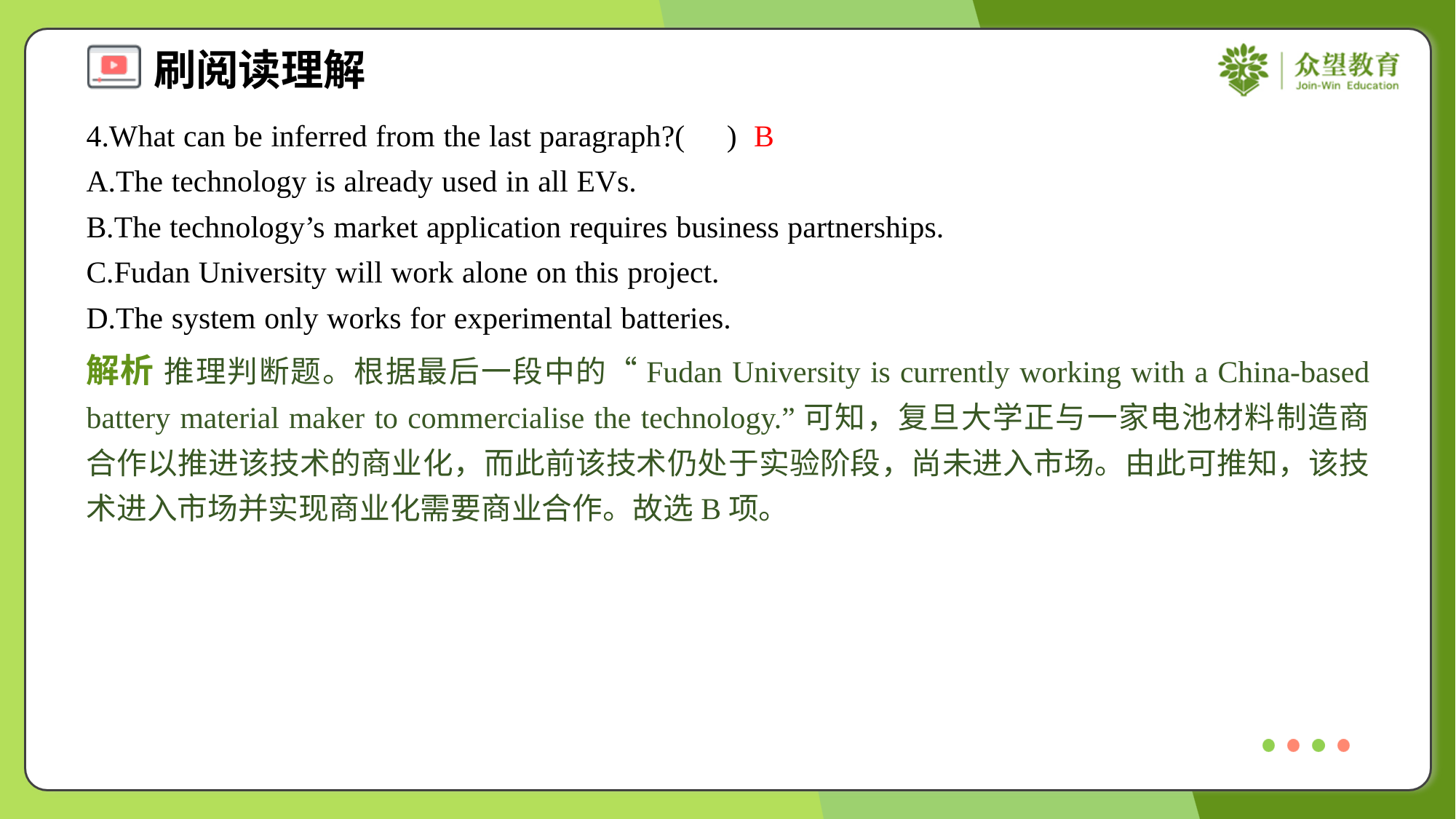

4.What can be inferred from the last paragraph?(     )
B
A.The technology is already used in all EVs.
B.The technology’s market application requires business partnerships.
C.Fudan University will work alone on this project.
D.The system only works for experimental batteries.
解析 推理判断题。根据最后一段中的“Fudan University is currently working with a China-based battery material maker to commercialise the technology.”可知，复旦大学正与一家电池材料制造商合作以推进该技术的商业化，而此前该技术仍处于实验阶段，尚未进入市场。由此可推知，该技术进入市场并实现商业化需要商业合作。故选B项。